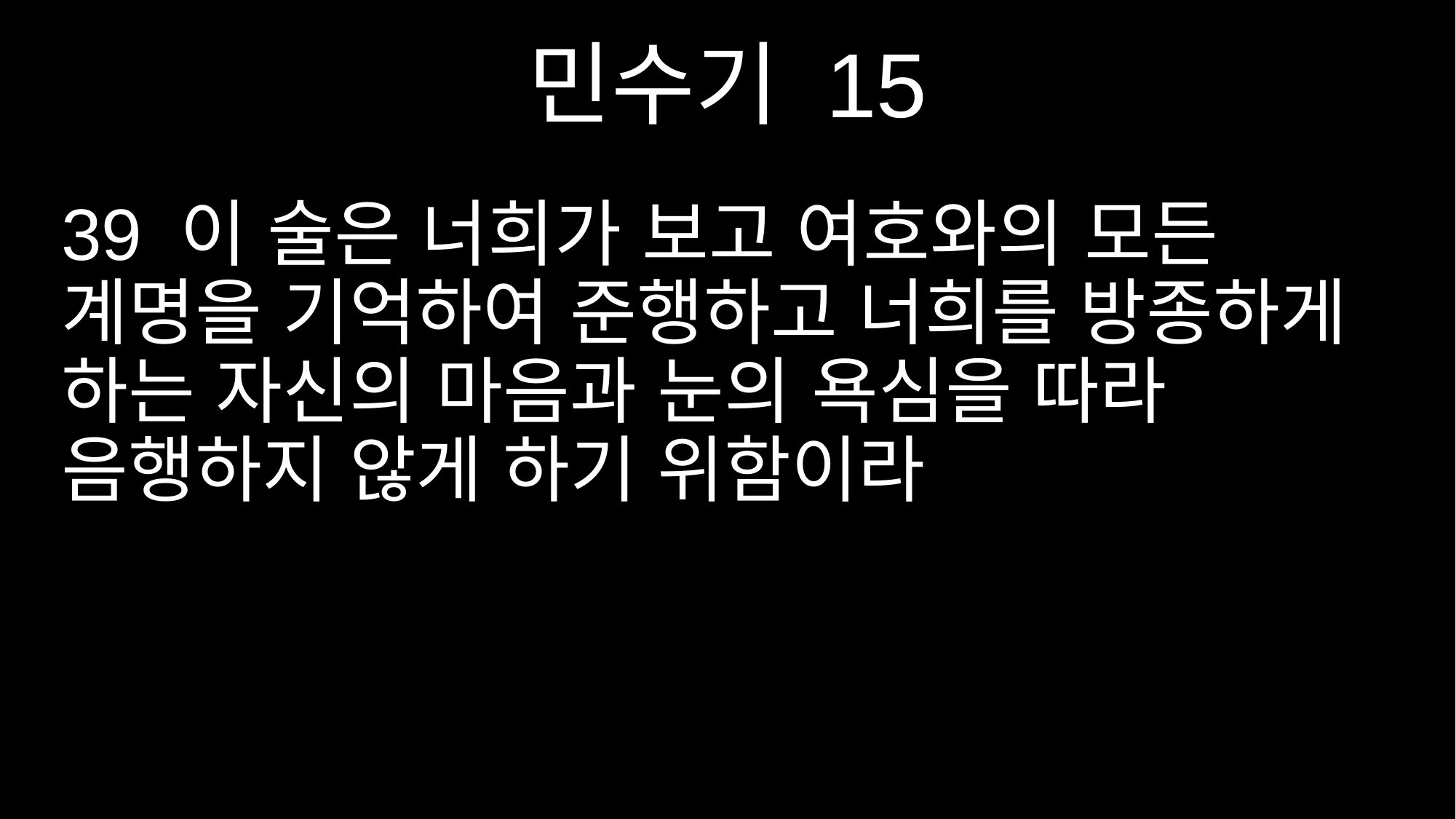

민수기 15
39 이 술은 너희가 보고 여호와의 모든 계명을 기억하여 준행하고 너희를 방종하게 하는 자신의 마음과 눈의 욕심을 따라 음행하지 않게 하기 위함이라